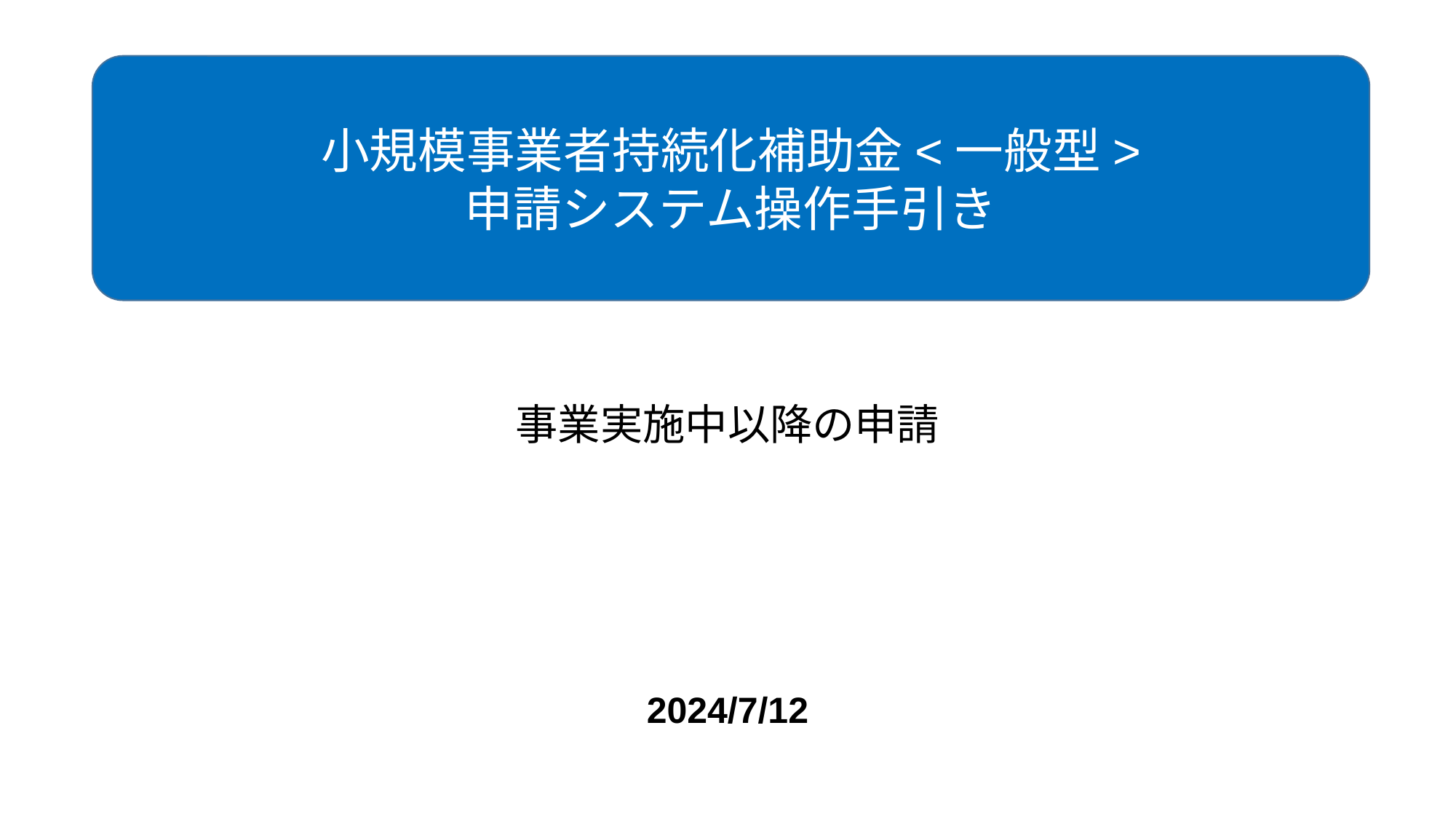

小規模事業者持続化補助金<一般型>
申請システム操作手引き
事業実施中以降の申請
2024/7/12